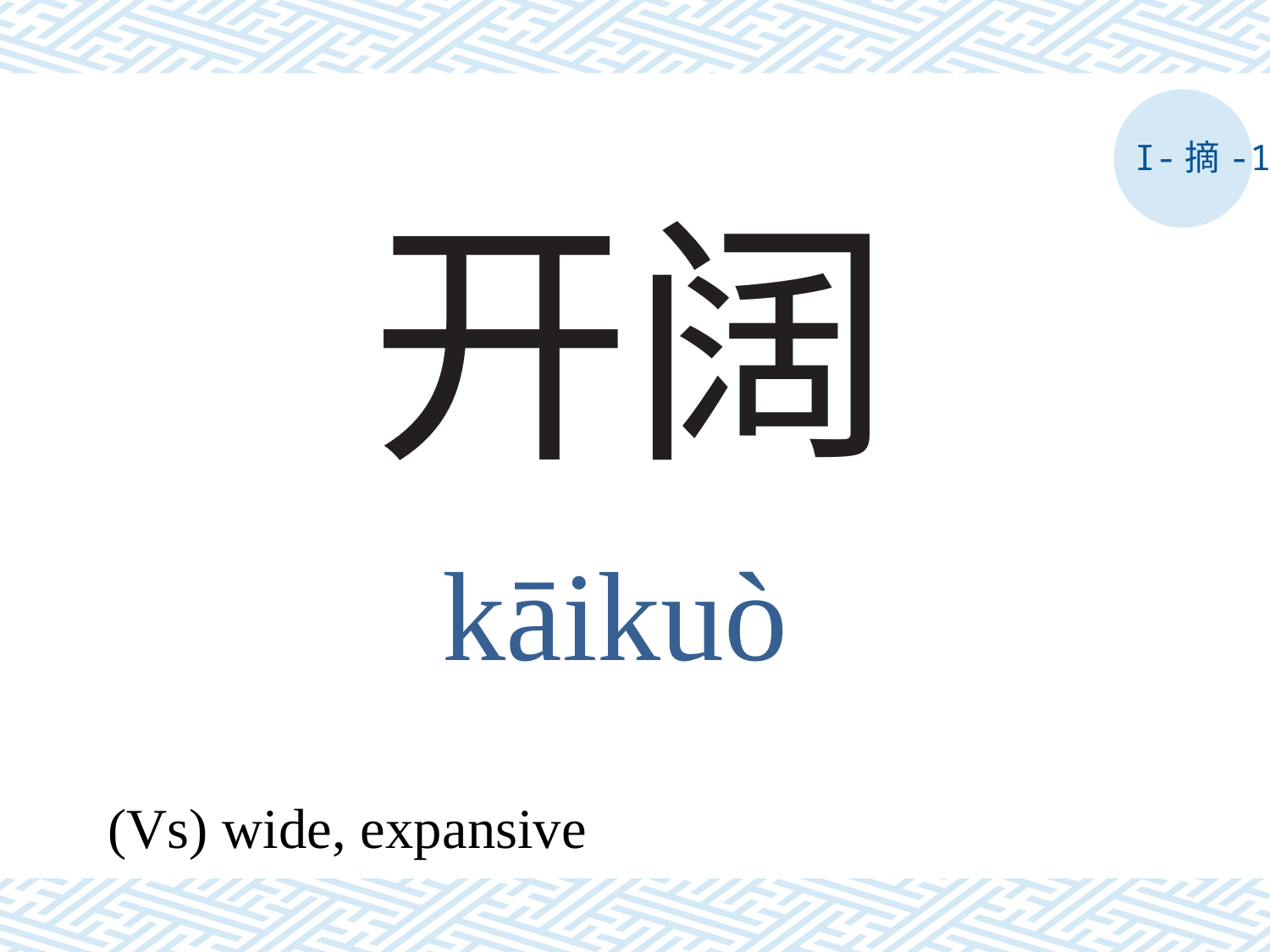

I-摘-1

# 开阔
kāikuò
(Vs) wide, expansive